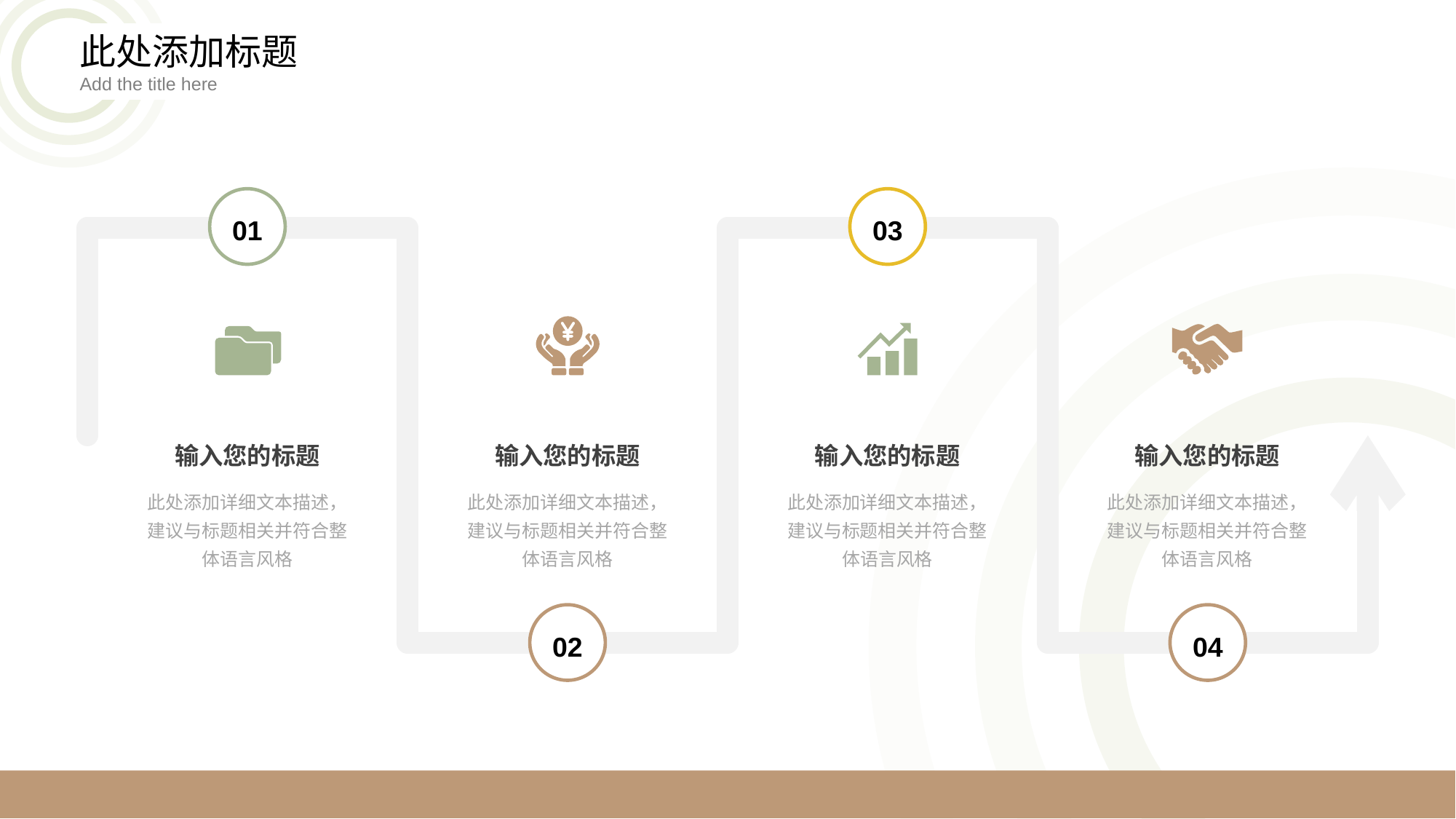

此处添加标题
Add the title here

01
03

02
04
输入您的标题
此处添加详细文本描述，建议与标题相关并符合整体语言风格
输入您的标题
此处添加详细文本描述，建议与标题相关并符合整体语言风格
输入您的标题
此处添加详细文本描述，建议与标题相关并符合整体语言风格
输入您的标题
此处添加详细文本描述，建议与标题相关并符合整体语言风格